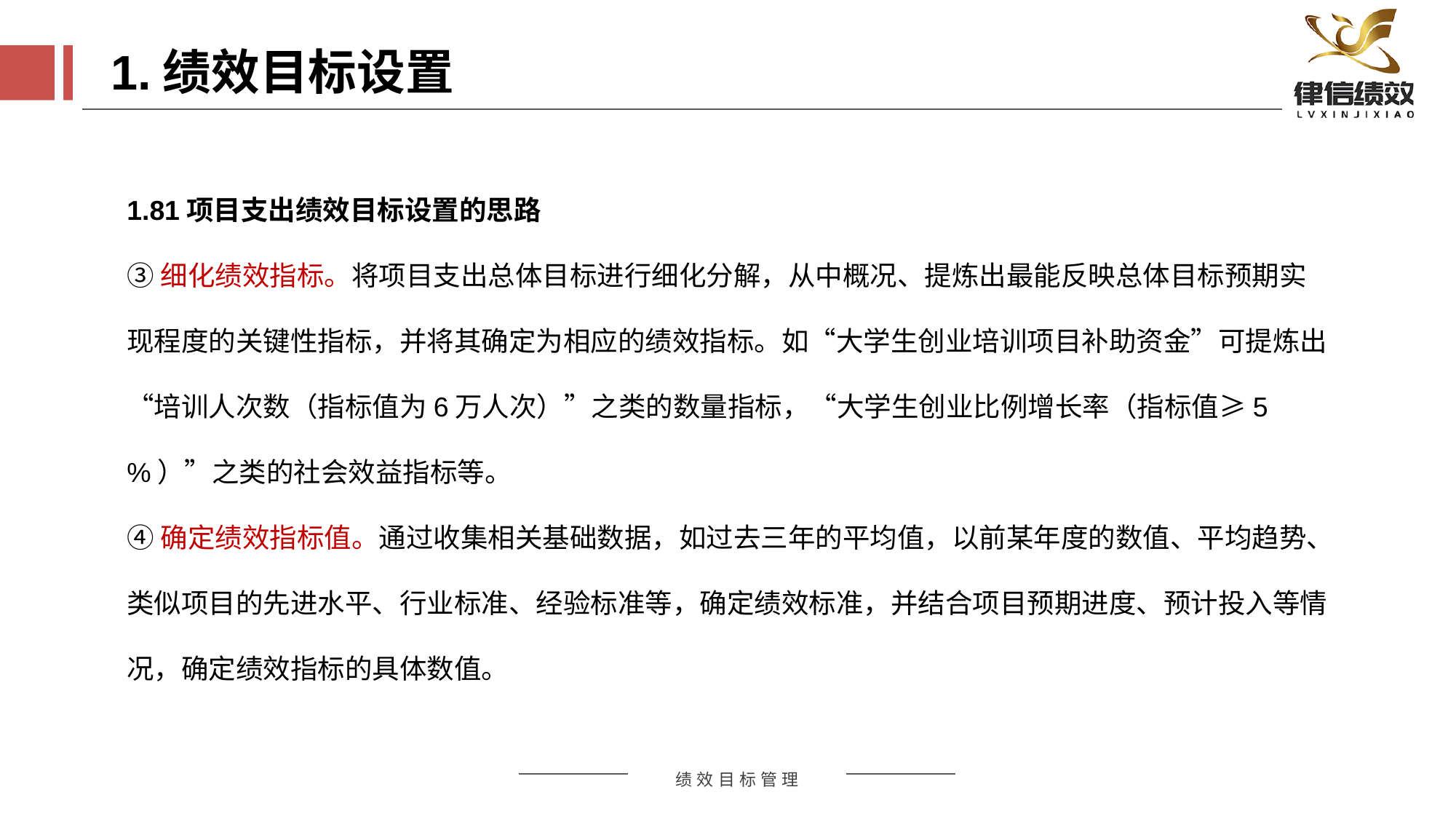

1.绩效目标设置
1.81项目支出绩效目标设置的思路
③细化绩效指标。将项目支出总体目标进行细化分解，从中概况、提炼出最能反映总体目标预期实现程度的关键性指标，并将其确定为相应的绩效指标。如“大学生创业培训项目补助资金”可提炼出“培训人次数（指标值为6万人次）”之类的数量指标，“大学生创业比例增长率（指标值≥5%）”之类的社会效益指标等。
④确定绩效指标值。通过收集相关基础数据，如过去三年的平均值，以前某年度的数值、平均趋势、类似项目的先进水平、行业标准、经验标准等，确定绩效标准，并结合项目预期进度、预计投入等情况，确定绩效指标的具体数值。